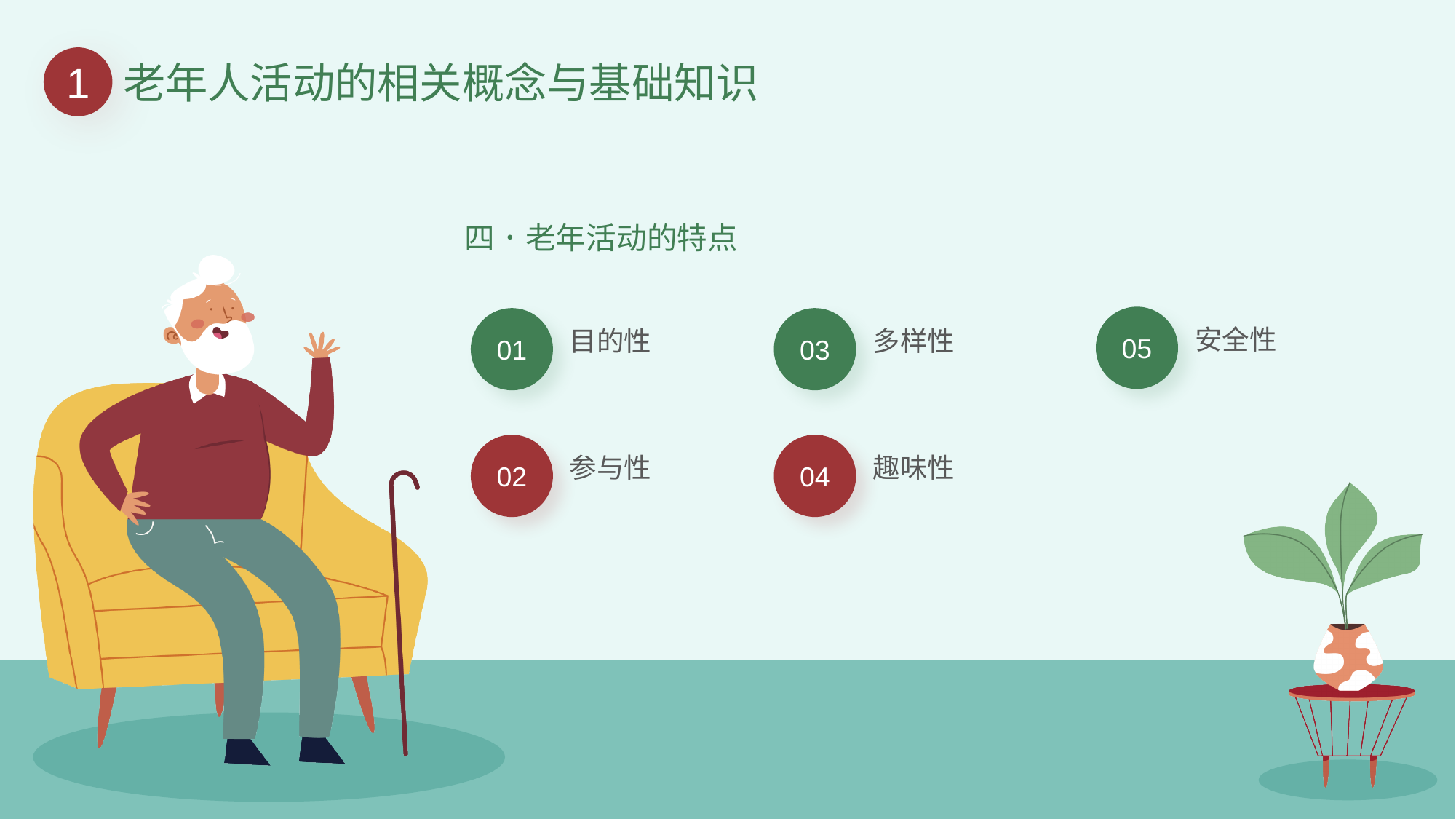

1
老年人活动的相关概念与基础知识

四．老年活动的特点
安全性
05

目的性
01
参与性
02
多样性
03
趣味性
04